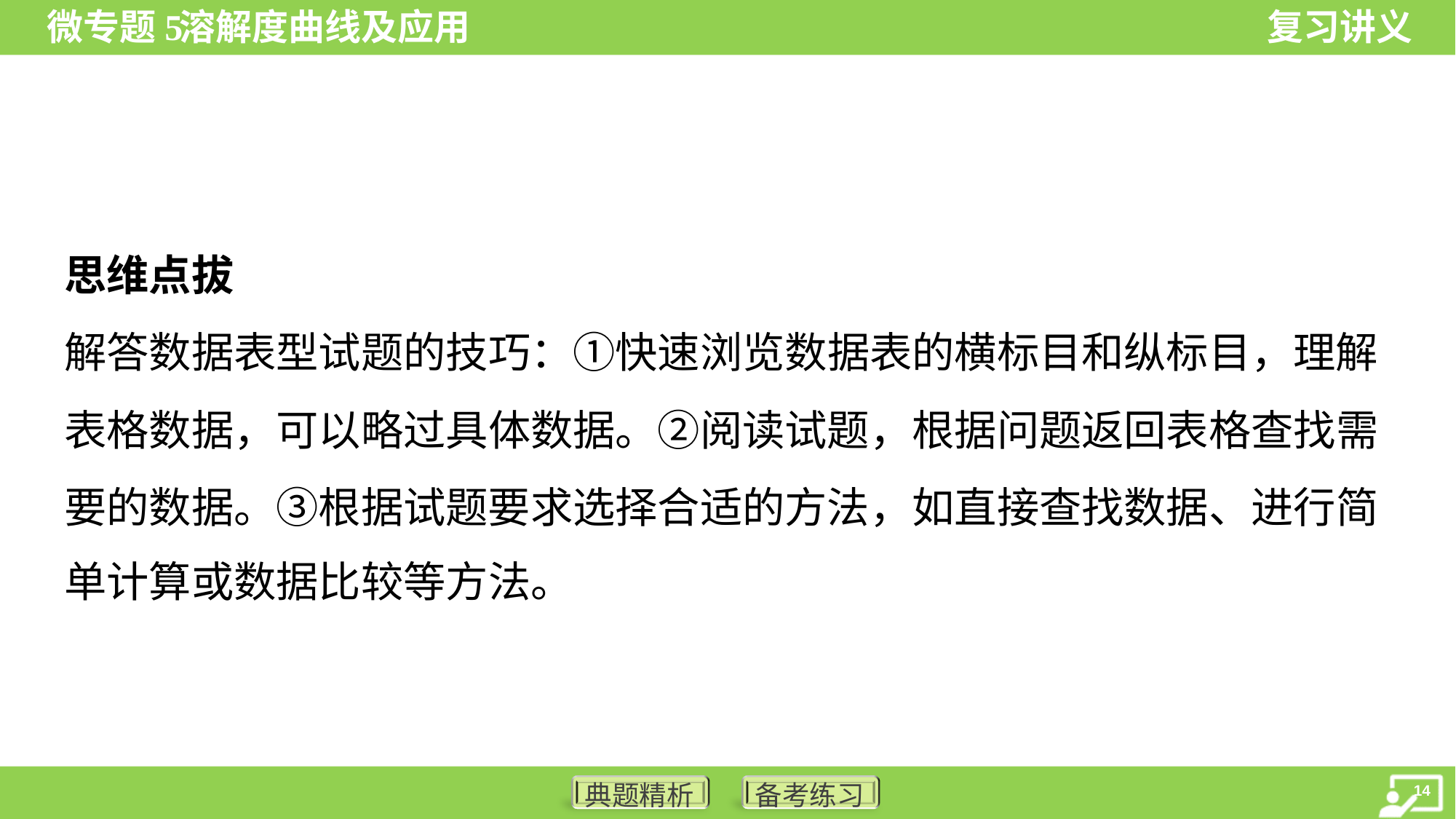

思维点拔
解答数据表型试题的技巧：①快速浏览数据表的横标目和纵标目，理解
表格数据，可以略过具体数据。②阅读试题，根据问题返回表格查找需
要的数据。③根据试题要求选择合适的方法，如直接查找数据、进行简
单计算或数据比较等方法。